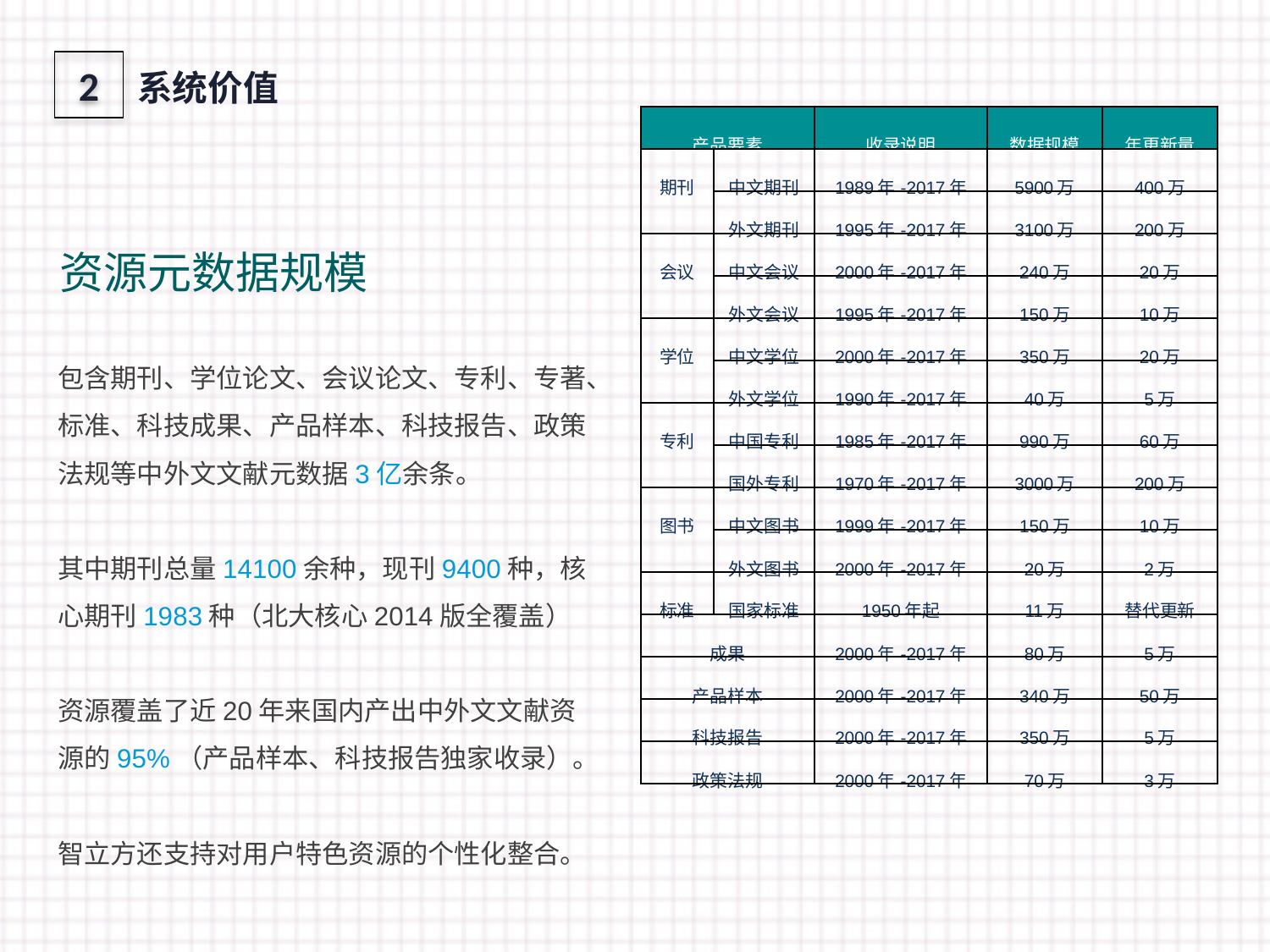

2
系统价值
| 产品要素 |  | 收录说明 | 数据规模 | 年更新量 |
| --- | --- | --- | --- | --- |
| 期刊 | 中文期刊 | 1989年-2017年 | 5900万 | 400万 |
|  | 外文期刊 | 1995年-2017年 | 3100万 | 200万 |
| 会议 | 中文会议 | 2000年-2017年 | 240万 | 20万 |
|  | 外文会议 | 1995年-2017年 | 150万 | 10万 |
| 学位 | 中文学位 | 2000年-2017年 | 350万 | 20万 |
|  | 外文学位 | 1990年-2017年 | 40万 | 5万 |
| 专利 | 中国专利 | 1985年-2017年 | 990万 | 60万 |
|  | 国外专利 | 1970年-2017年 | 3000万 | 200万 |
| 图书 | 中文图书 | 1999年-2017年 | 150万 | 10万 |
|  | 外文图书 | 2000年-2017年 | 20万 | 2万 |
| 标准 | 国家标准 | 1950年起 | 11万 | 替代更新 |
| 成果 |  | 2000年-2017年 | 80万 | 5万 |
| 产品样本 |  | 2000年-2017年 | 340万 | 50万 |
| 科技报告 |  | 2000年-2017年 | 350万 | 5万 |
| 政策法规 |  | 2000年-2017年 | 70万 | 3万 |
资源元数据规模
包含期刊、学位论文、会议论文、专利、专著、标准、科技成果、产品样本、科技报告、政策法规等中外文文献元数据3亿余条。

其中期刊总量14100余种，现刊9400种，核心期刊1983种（北大核心2014版全覆盖）

资源覆盖了近20年来国内产出中外文文献资源的95%（产品样本、科技报告独家收录）。

智立方还支持对用户特色资源的个性化整合。